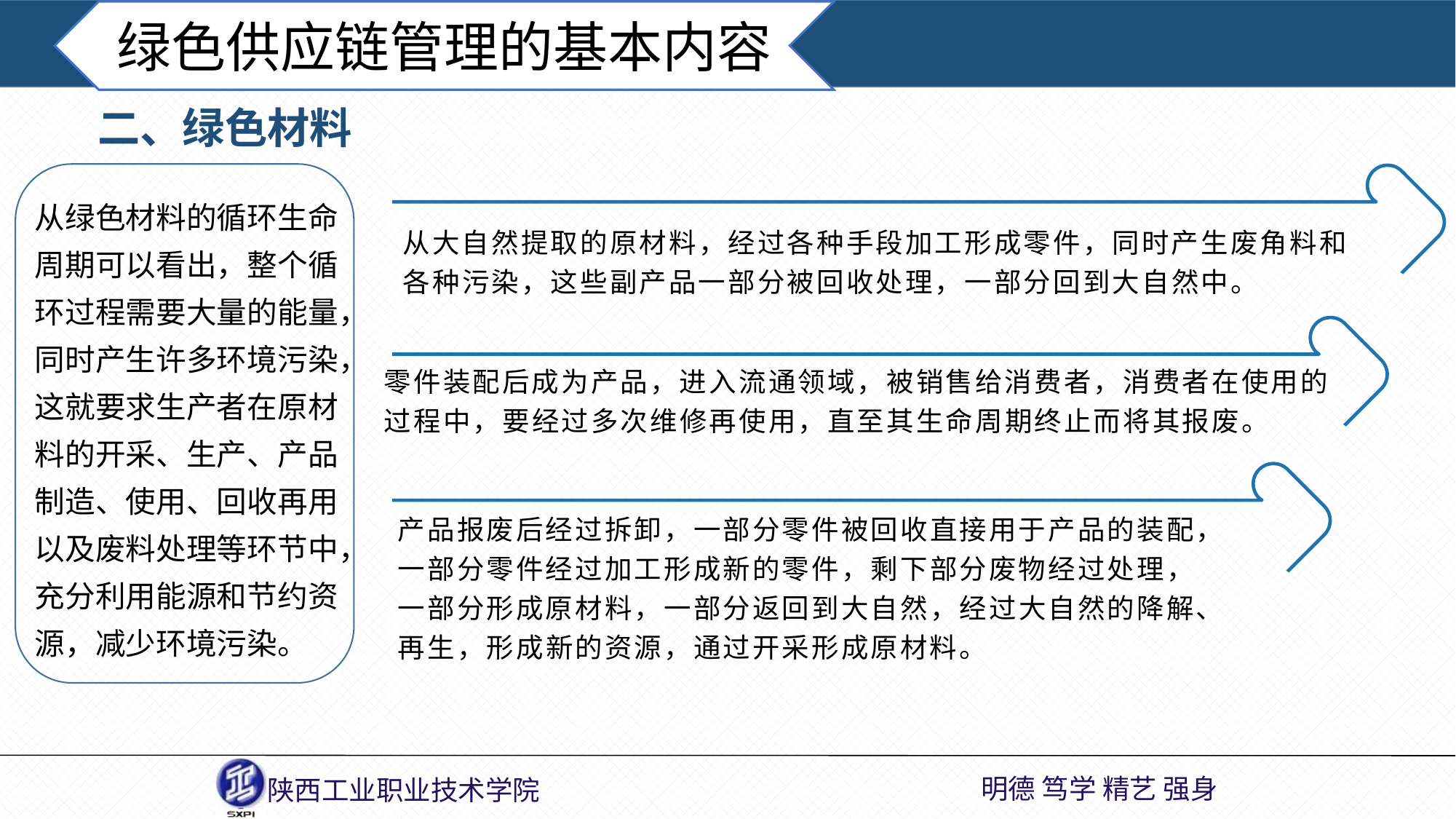

绿色供应链管理的基本内容

二、绿色材料

从绿色材料的循环生命周期可以看出，整个循环过程需要大量的能量，同时产生许多环境污染，这就要求生产者在原材料的开采、生产、产品制造、使用、回收再用以及废料处理等环节中，充分利用能源和节约资源，减少环境污染。
从大自然提取的原材料，经过各种手段加工形成零件，同时产生废角料和各种污染，这些副产品一部分被回收处理，一部分回到大自然中。

零件装配后成为产品，进入流通领域，被销售给消费者，消费者在使用的过程中，要经过多次维修再使用，直至其生命周期终止而将其报废。

产品报废后经过拆卸，一部分零件被回收直接用于产品的装配，一部分零件经过加工形成新的零件，剩下部分废物经过处理，一部分形成原材料，一部分返回到大自然，经过大自然的降解、再生，形成新的资源，通过开采形成原材料。